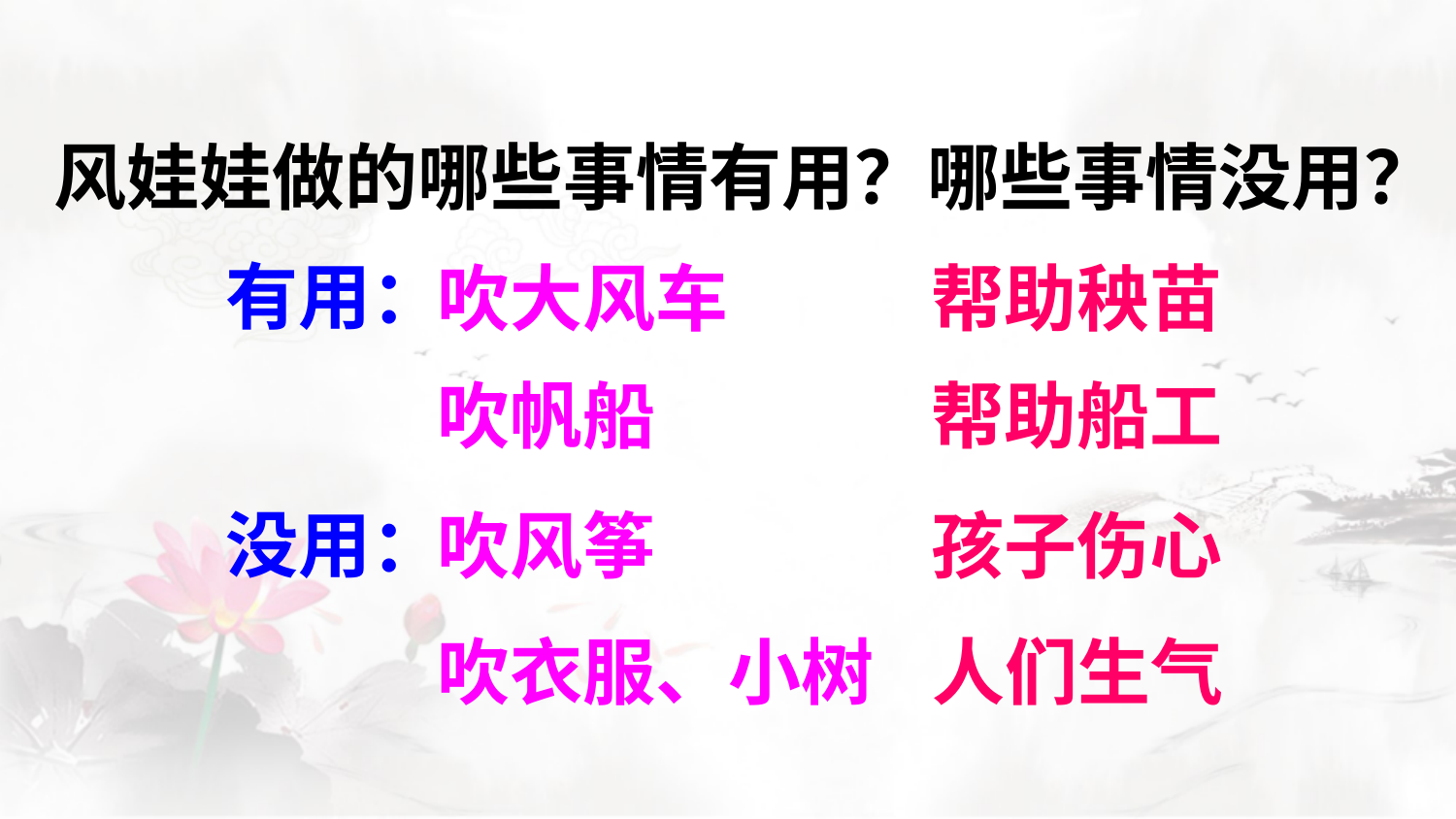

风娃娃做的哪些事情有用？哪些事情没用？
有用：
吹大风车
帮助秧苗
吹帆船
帮助船工
没用：
吹风筝
孩子伤心
吹衣服、小树
人们生气